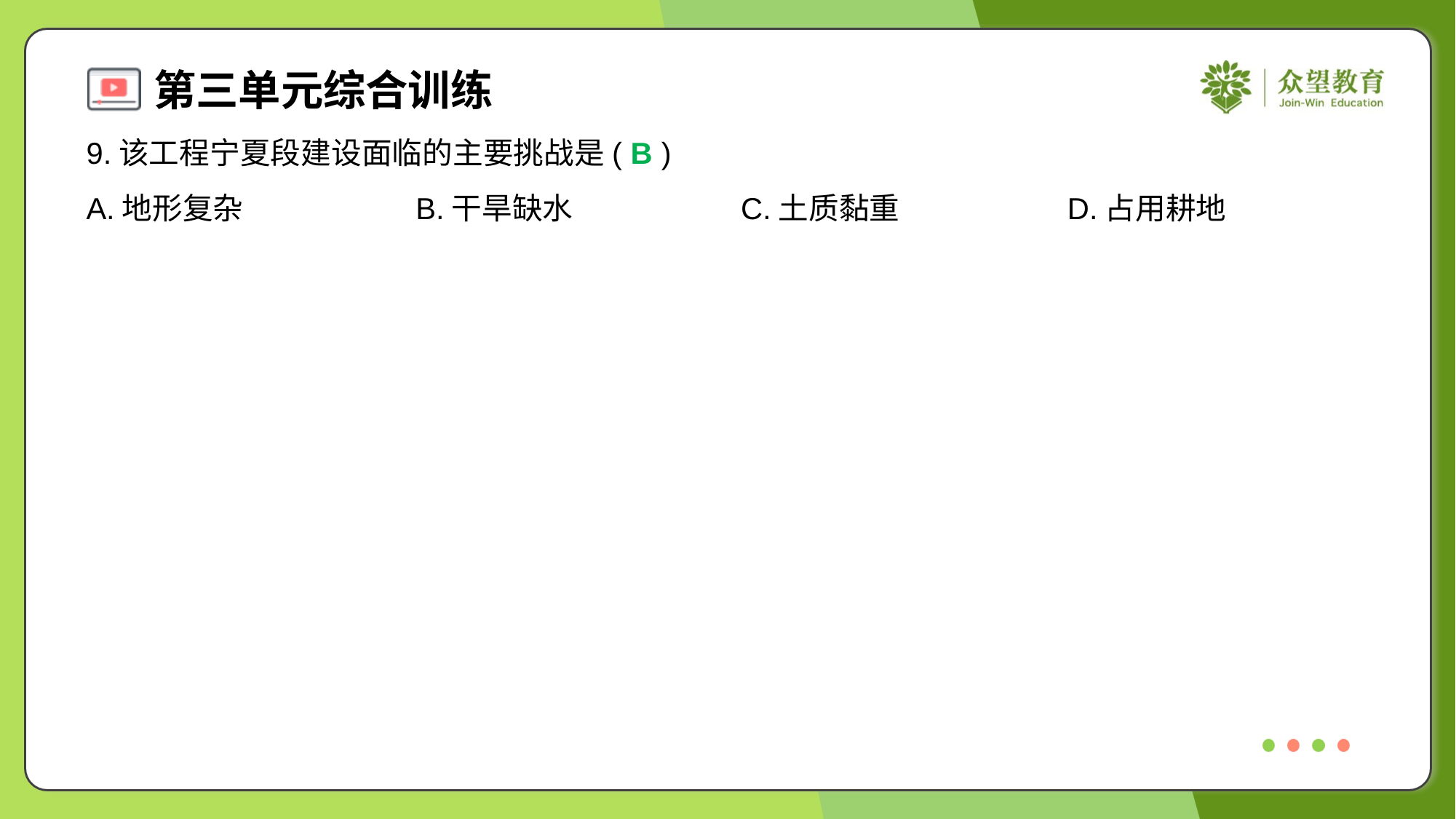

9.该工程宁夏段建设面临的主要挑战是(     )
B
A.地形复杂	B.干旱缺水	C.土质黏重	D.占用耕地